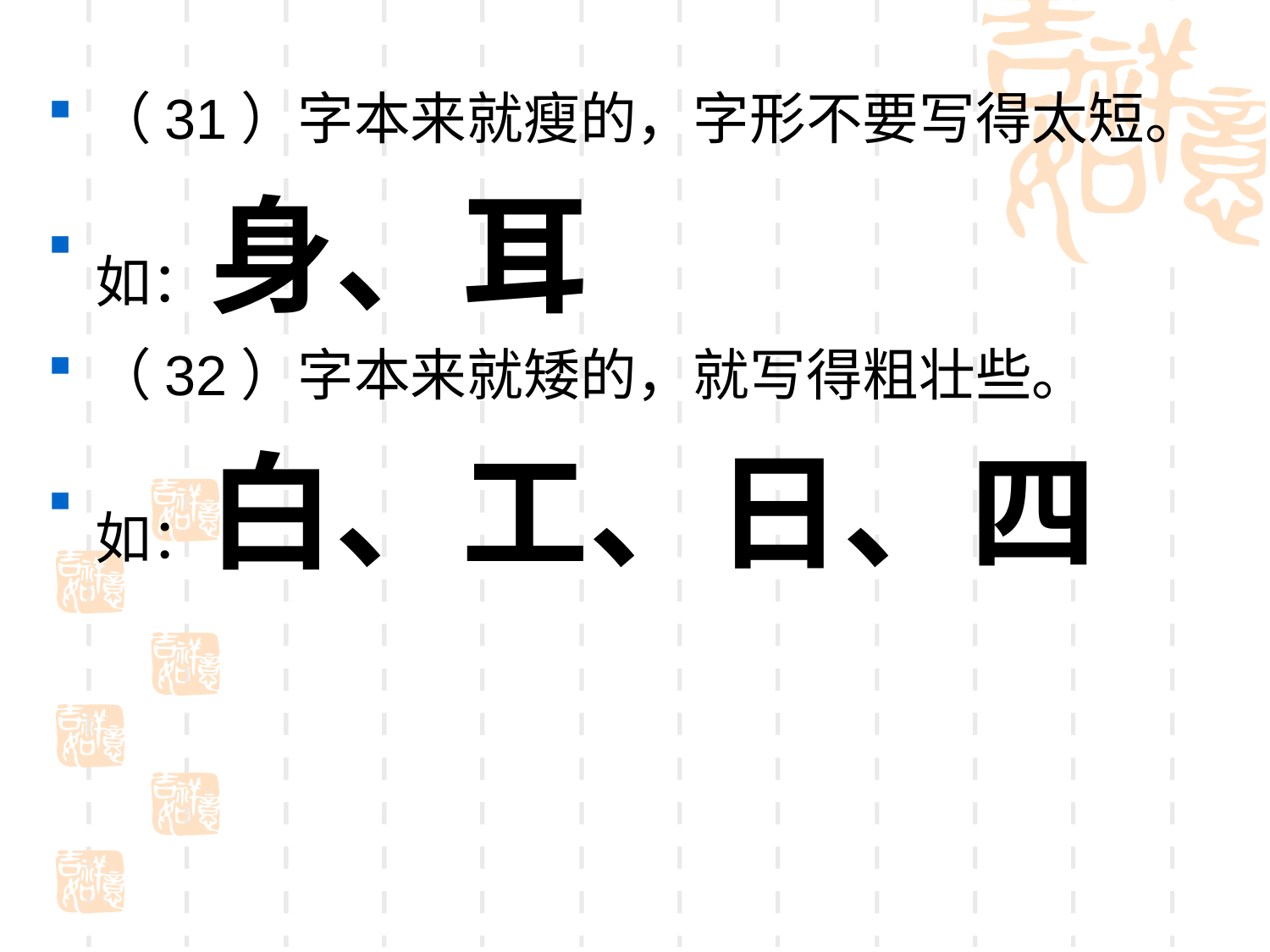

（31）字本来就瘦的，字形不要写得太短。
如：身、耳
（32）字本来就矮的，就写得粗壮些。
如：白、工、日、四